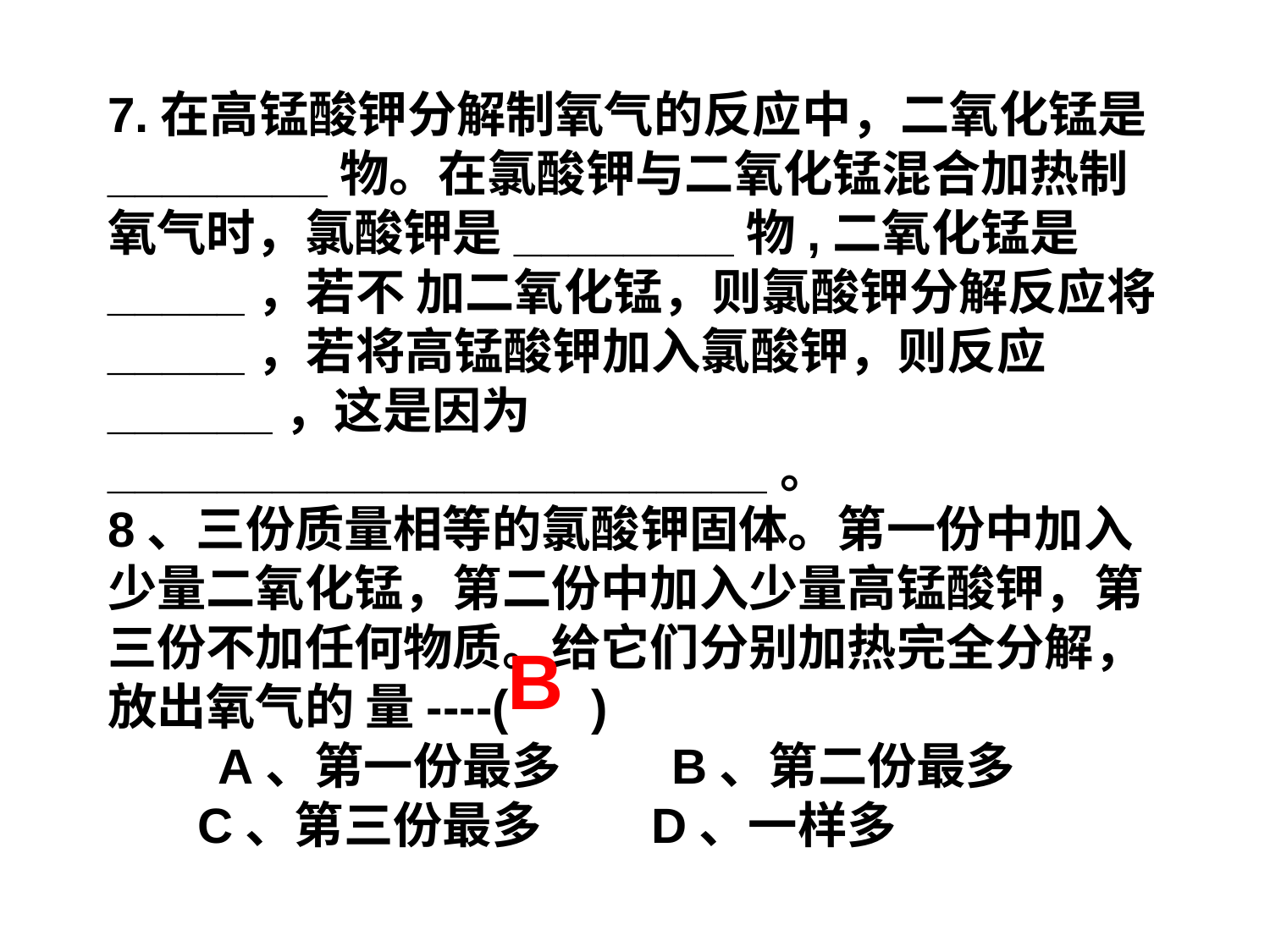

7.在高锰酸钾分解制氧气的反应中，二氧化锰是________物。在氯酸钾与二氧化锰混合加热制氧气时，氯酸钾是________物,二氧化锰是_____，若不 加二氧化锰，则氯酸钾分解反应将_____，若将高锰酸钾加入氯酸钾，则反应______，这是因为________________________。
8、三份质量相等的氯酸钾固体。第一份中加入少量二氧化锰，第二份中加入少量高锰酸钾，第三份不加任何物质。给它们分别加热完全分解，放出氧气的 量----(      )
　　A、第一份最多　　B、第二份最多
       C、第三份最多　　D、一样多

B